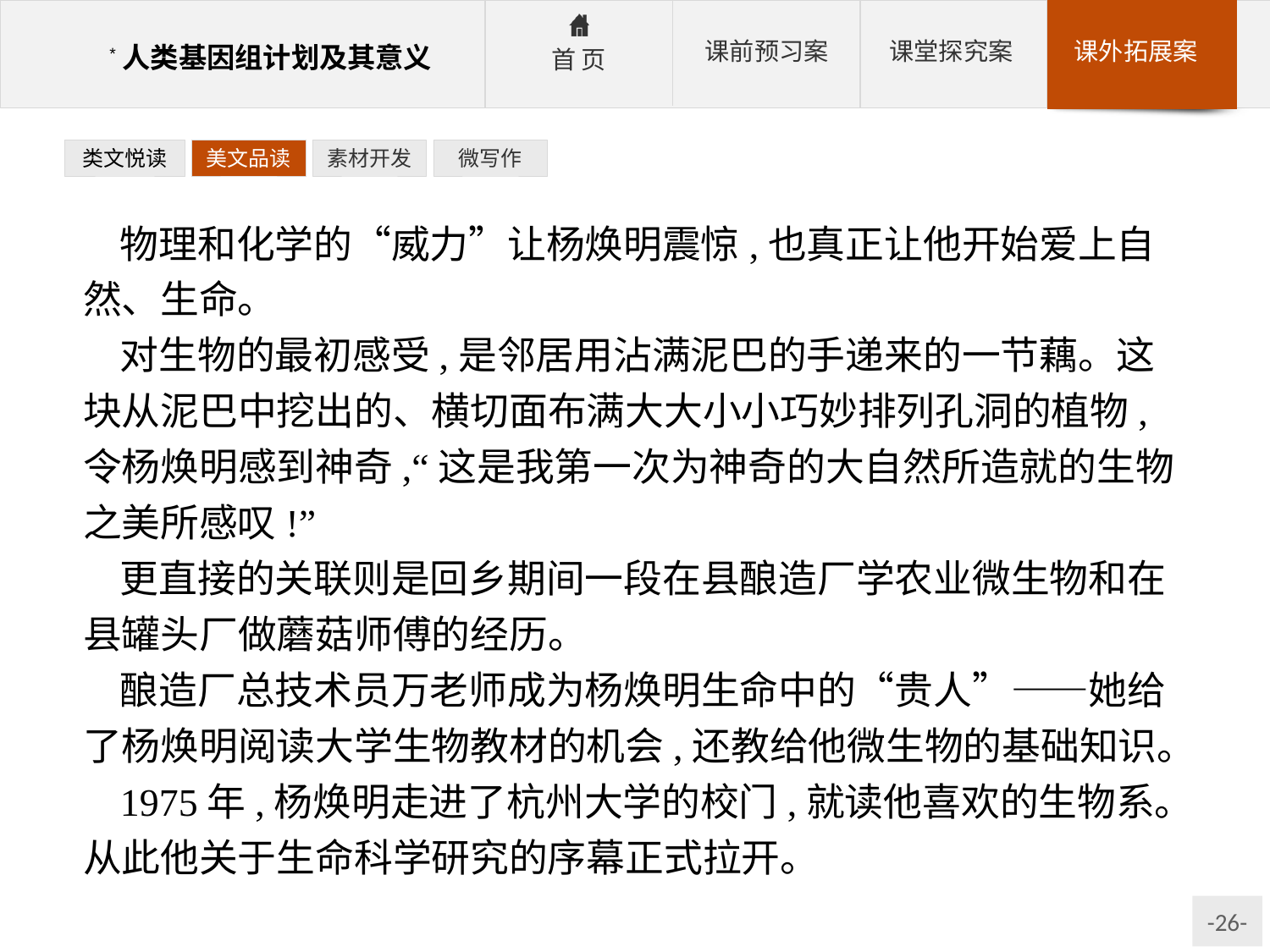

类文悦读
美文品读
素材开发
微写作
物理和化学的“威力”让杨焕明震惊,也真正让他开始爱上自然、生命。
对生物的最初感受,是邻居用沾满泥巴的手递来的一节藕。这块从泥巴中挖出的、横切面布满大大小小巧妙排列孔洞的植物,令杨焕明感到神奇,“这是我第一次为神奇的大自然所造就的生物之美所感叹!”
更直接的关联则是回乡期间一段在县酿造厂学农业微生物和在县罐头厂做蘑菇师傅的经历。
酿造厂总技术员万老师成为杨焕明生命中的“贵人”——她给了杨焕明阅读大学生物教材的机会,还教给他微生物的基础知识。
1975年,杨焕明走进了杭州大学的校门,就读他喜欢的生物系。从此他关于生命科学研究的序幕正式拉开。